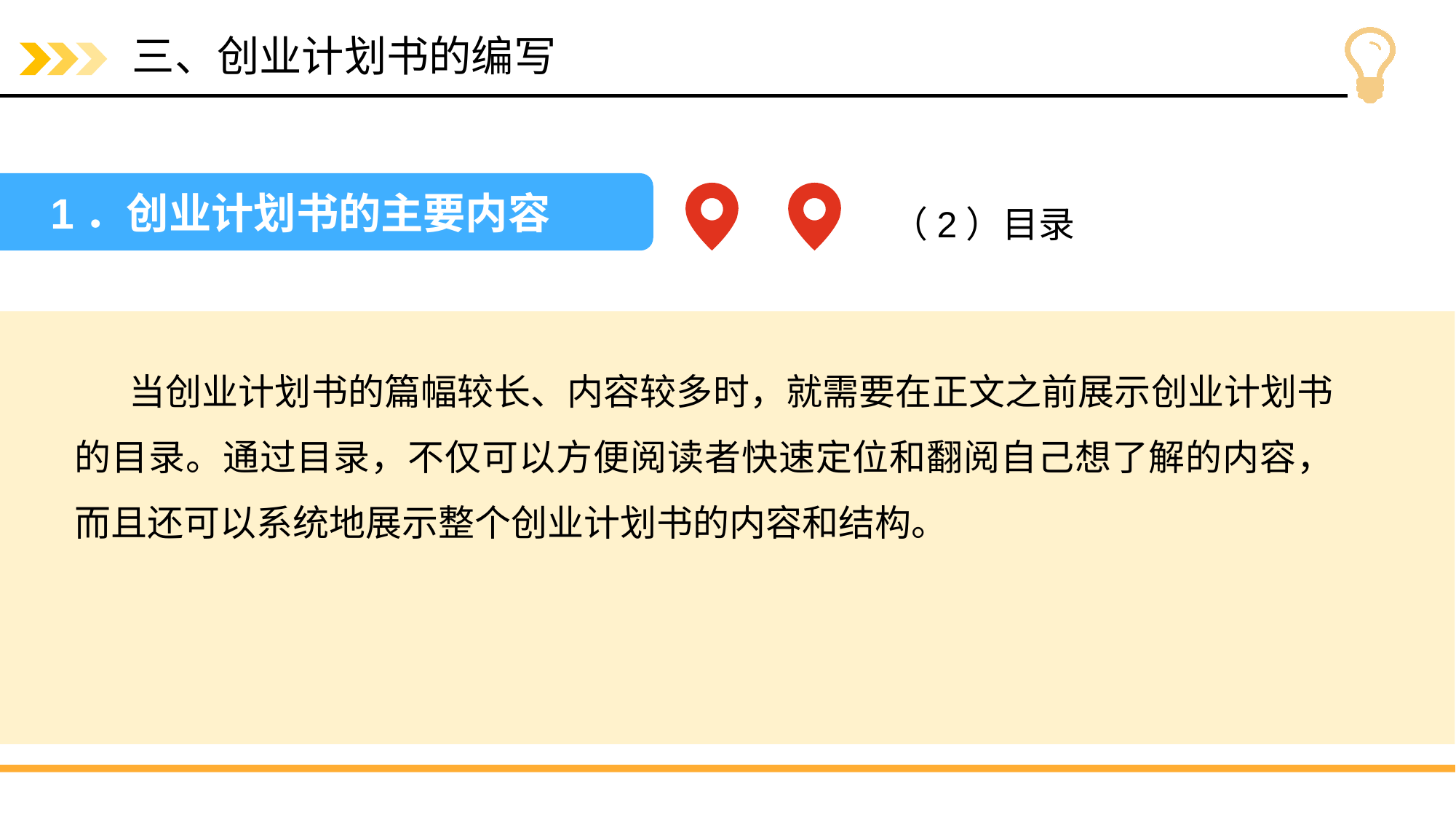

16
# 三、创业计划书的编写
1．创业计划书的主要内容
（2）目录

当创业计划书的篇幅较长、内容较多时，就需要在正文之前展示创业计划书的目录。通过目录，不仅可以方便阅读者快速定位和翻阅自己想了解的内容，而且还可以系统地展示整个创业计划书的内容和结构。